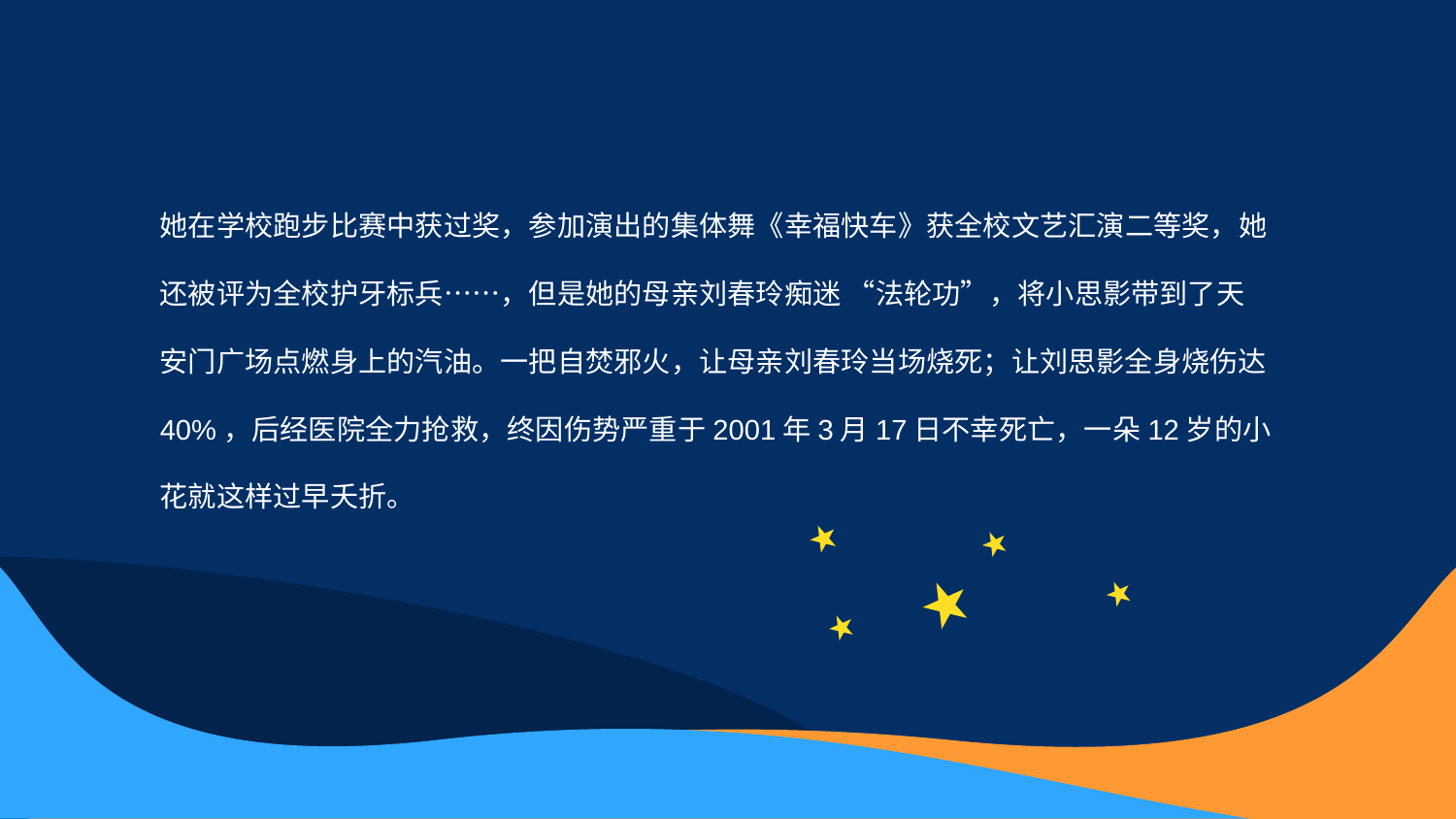

她在学校跑步比赛中获过奖，参加演出的集体舞《幸福快车》获全校文艺汇演二等奖，她还被评为全校护牙标兵……，但是她的母亲刘春玲痴迷 “法轮功”，将小思影带到了天安门广场点燃身上的汽油。一把自焚邪火，让母亲刘春玲当场烧死；让刘思影全身烧伤达40%，后经医院全力抢救，终因伤势严重于2001年3月17日不幸死亡，一朵12岁的小花就这样过早夭折。